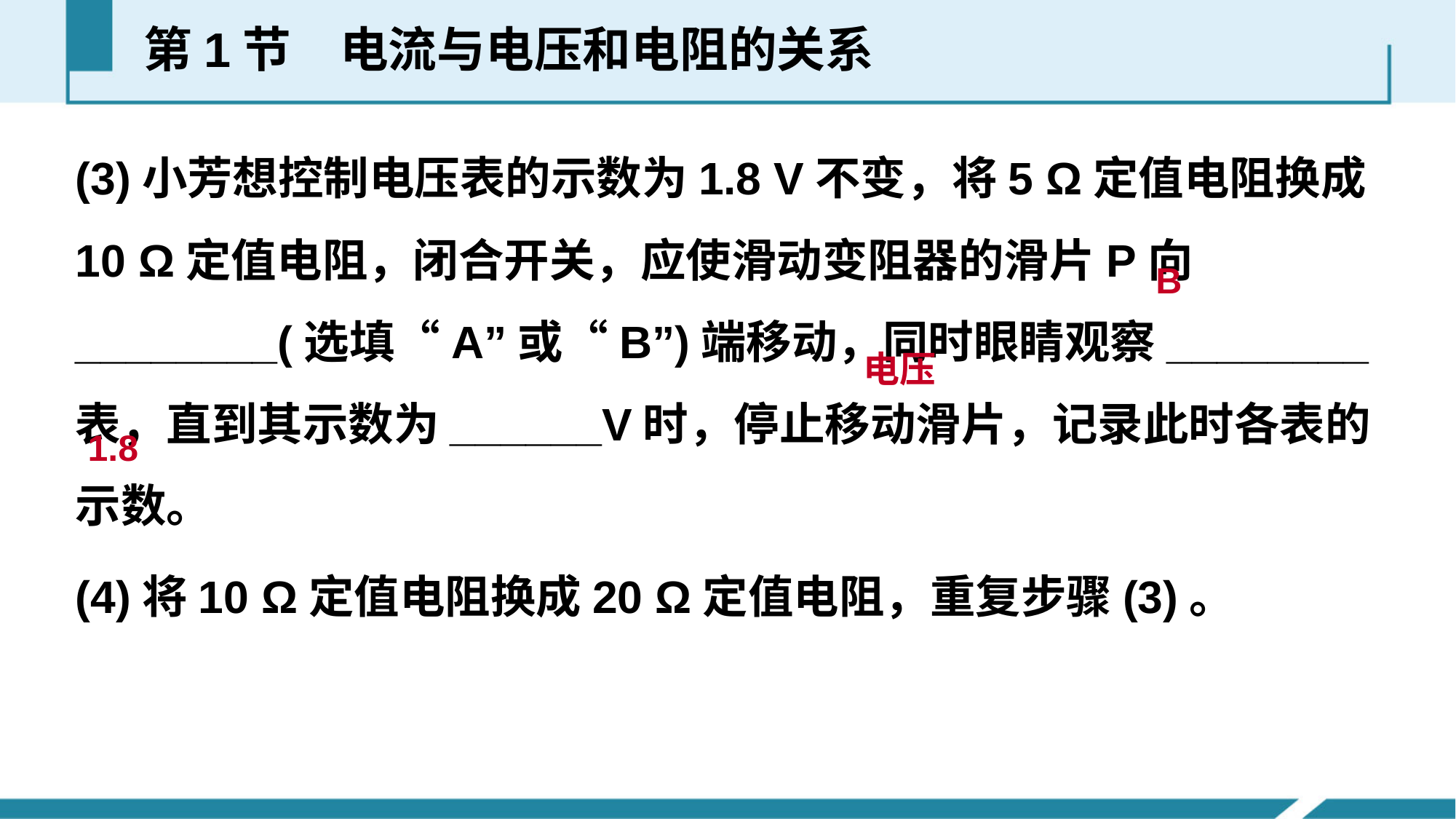

第1节　电流与电压和电阻的关系
(3)小芳想控制电压表的示数为1.8 V不变，将5 Ω定值电阻换成10 Ω定值电阻，闭合开关，应使滑动变阻器的滑片P向________(选填“A”或“B”)端移动，同时眼睛观察________表，直到其示数为______V时，停止移动滑片，记录此时各表的示数。
(4)将10 Ω定值电阻换成20 Ω定值电阻，重复步骤(3)。
B
电压
1.8